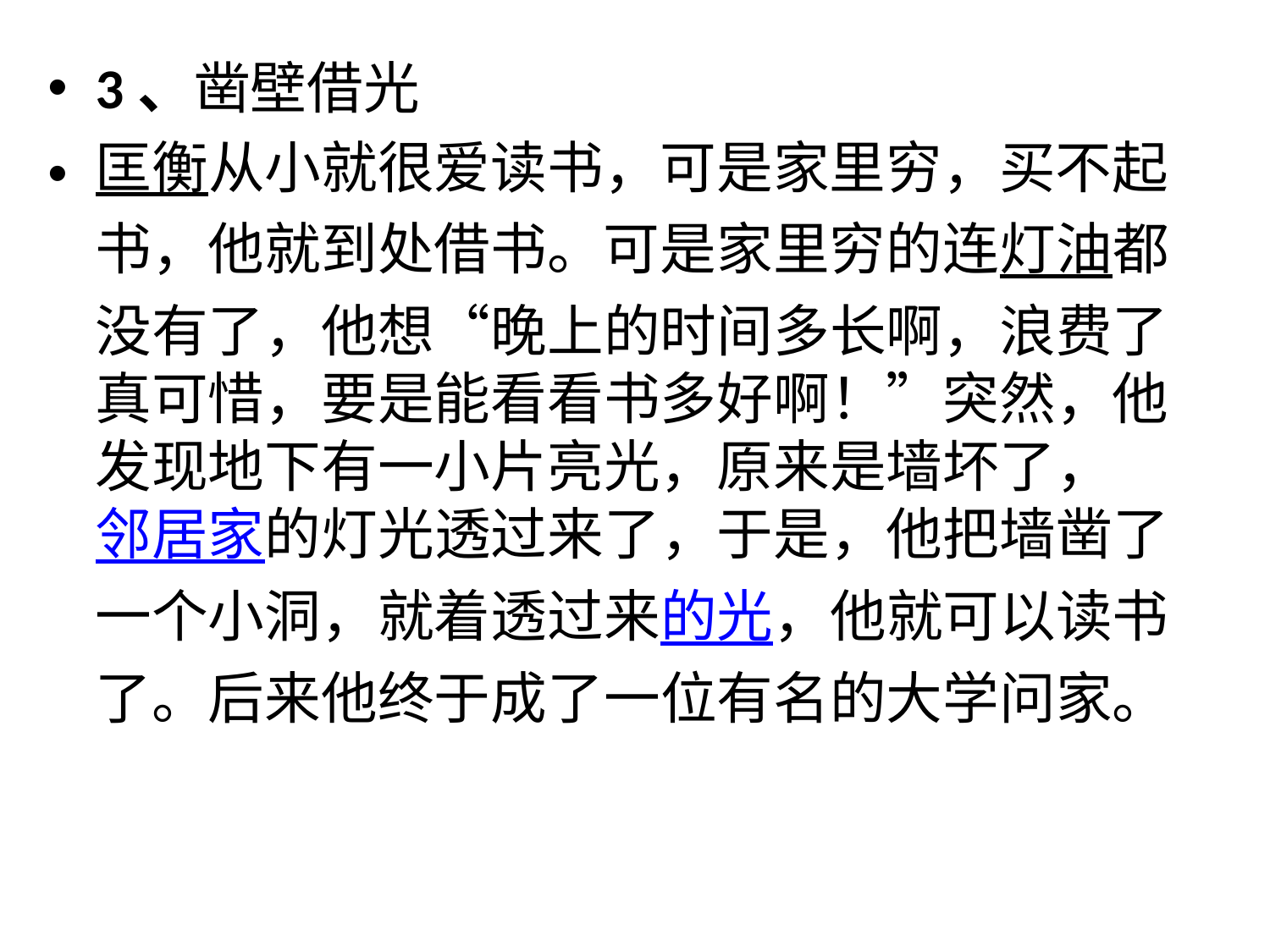

#
3、凿壁借光
匡衡从小就很爱读书，可是家里穷，买不起书，他就到处借书。可是家里穷的连灯油都没有了，他想“晚上的时间多长啊，浪费了真可惜，要是能看看书多好啊！”突然，他发现地下有一小片亮光，原来是墙坏了，邻居家的灯光透过来了，于是，他把墙凿了一个小洞，就着透过来的光，他就可以读书了。后来他终于成了一位有名的大学问家。